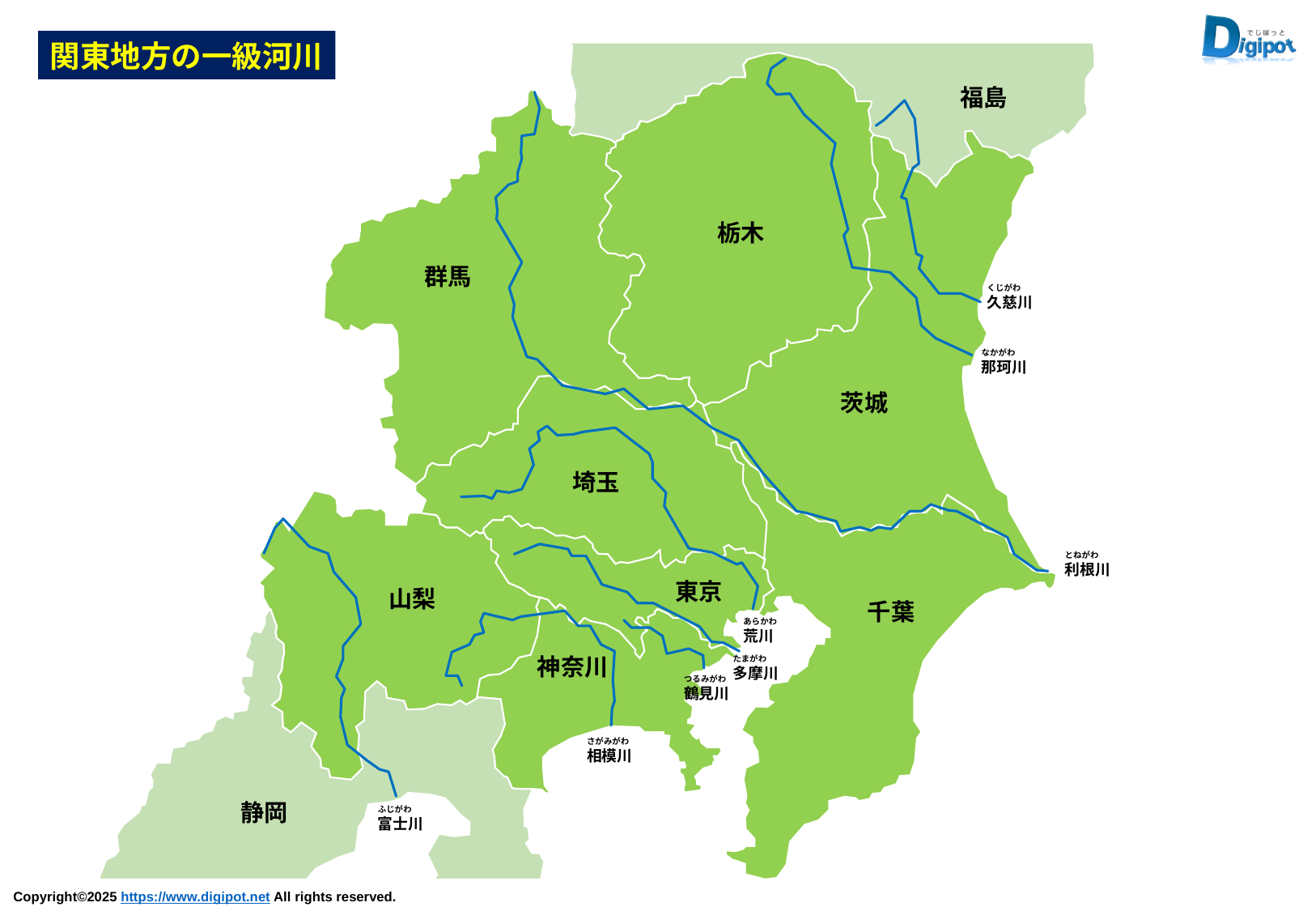

関東地方の一級河川

福島
栃木
群馬
茨城
埼玉
東京
山梨
千葉
神奈川
静岡
くじがわ
久慈川
なかがわ
那珂川
とねがわ
利根川
あらかわ
荒川
たまがわ
多摩川
つるみがわ
鶴見川
さがみがわ
相模川
ふじがわ
富士川